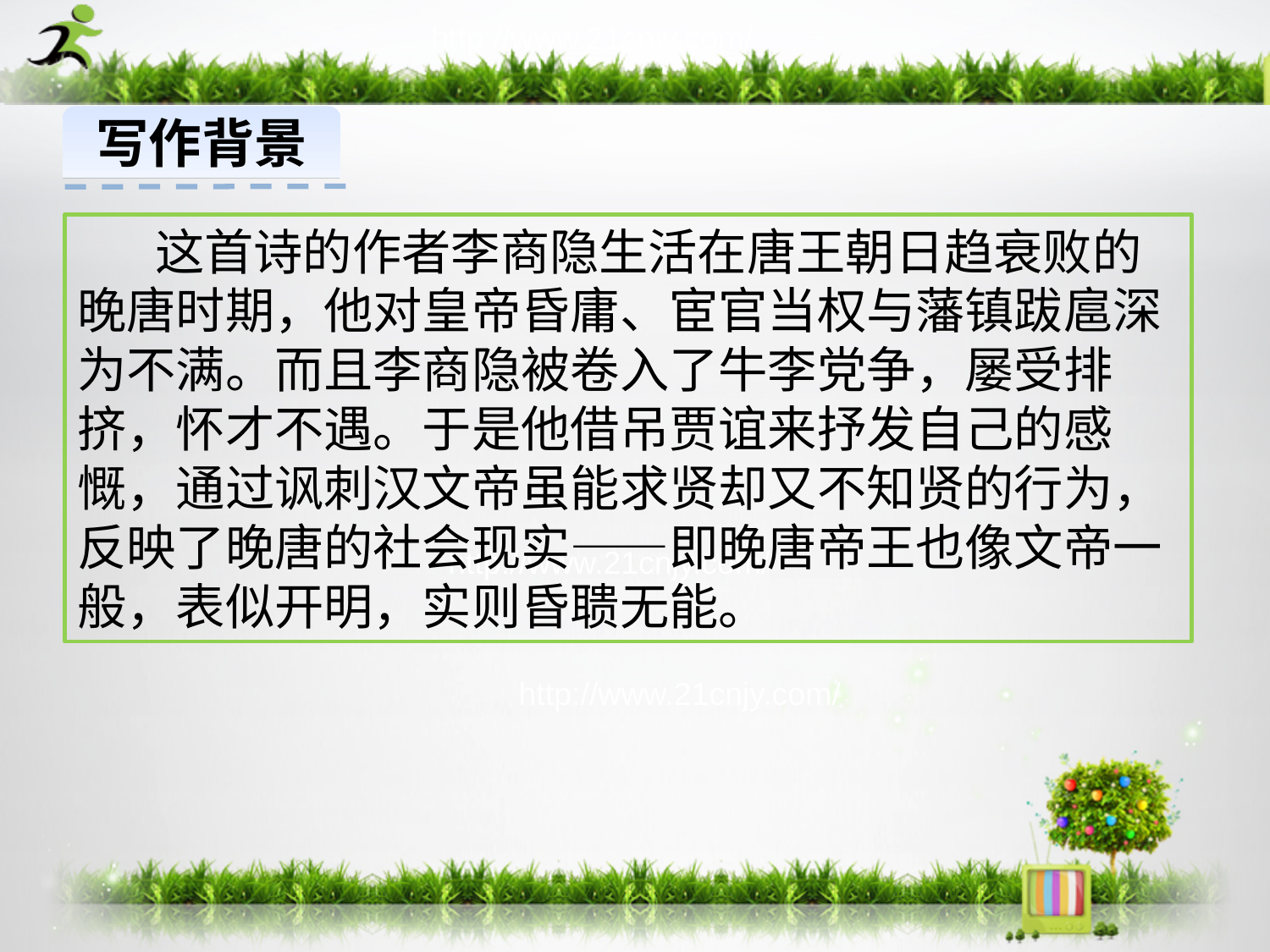

写作背景

      这首诗的作者李商隐生活在唐王朝日趋衰败的晚唐时期，他对皇帝昏庸、宦官当权与藩镇跋扈深为不满。而且李商隐被卷入了牛李党争，屡受排挤，怀才不遇。于是他借吊贾谊来抒发自己的感慨，通过讽刺汉文帝虽能求贤却又不知贤的行为，反映了晚唐的社会现实——即晚唐帝王也像文帝一般，表似开明，实则昏聩无能。